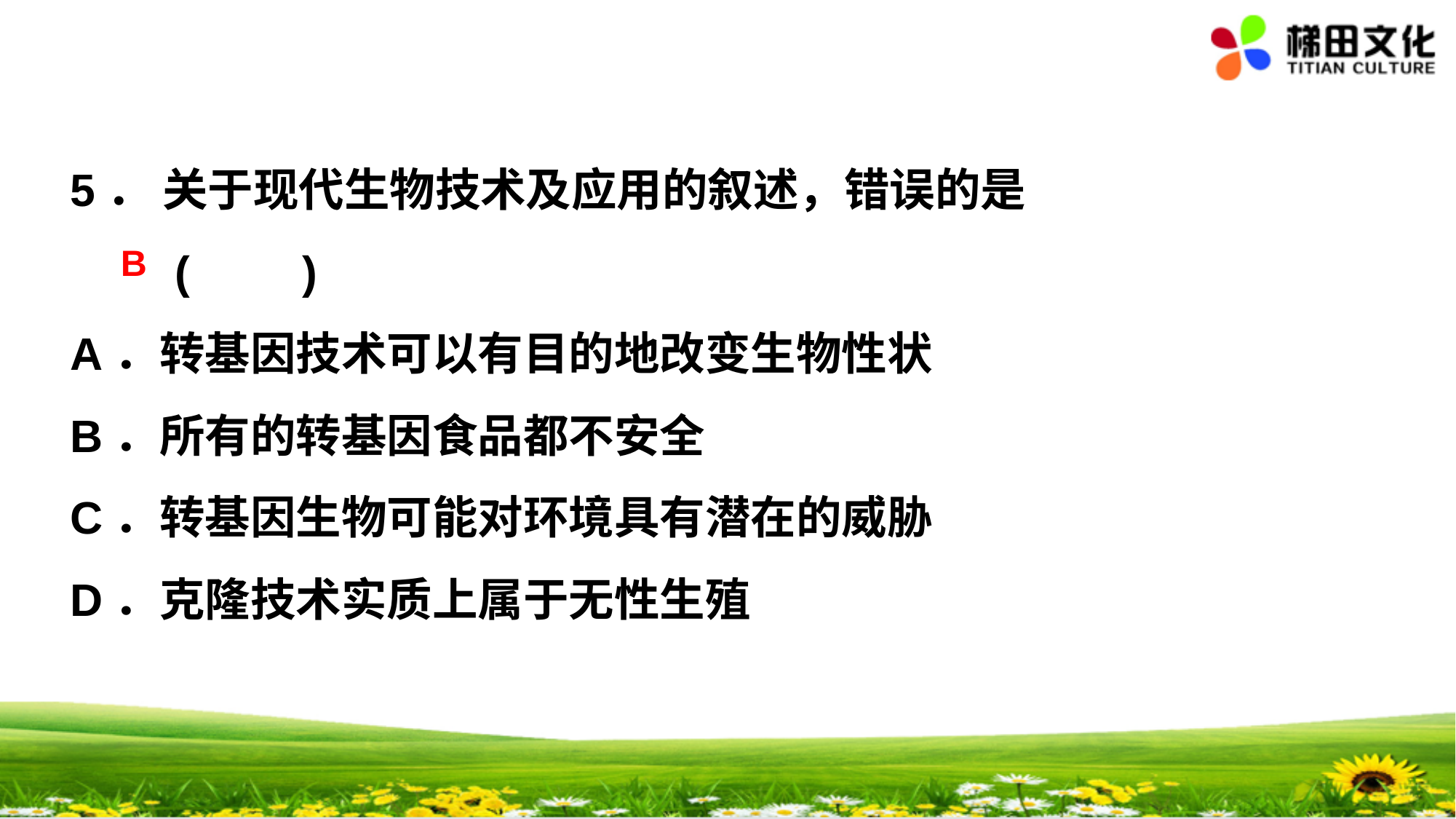

5． 关于现代生物技术及应用的叙述，错误的是                                          (　　)
A．转基因技术可以有目的地改变生物性状
B．所有的转基因食品都不安全
C．转基因生物可能对环境具有潜在的威胁
D．克隆技术实质上属于无性生殖
B